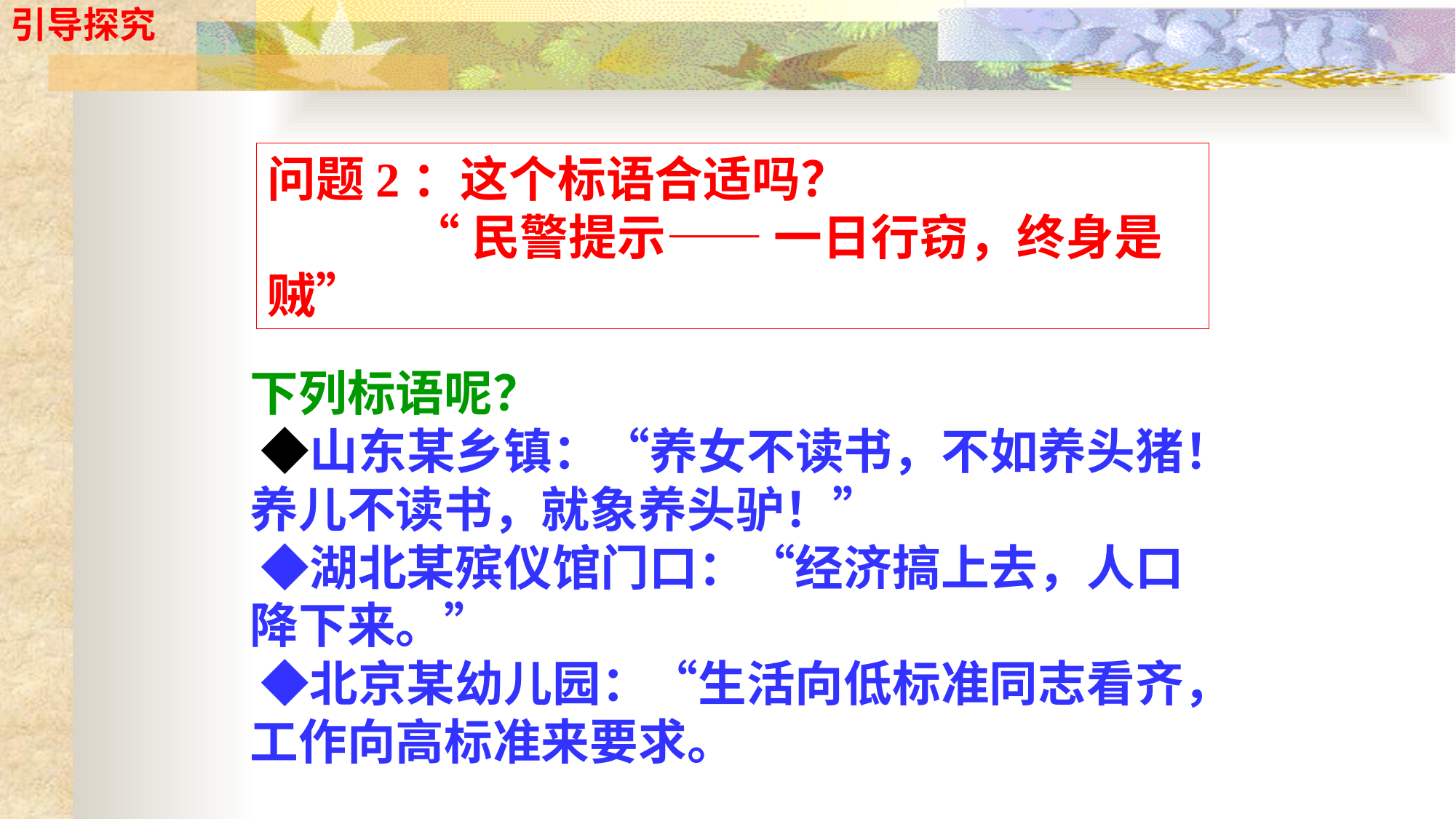

引导探究
问题2：这个标语合适吗？
             “民警提示—— 一日行窃，终身是贼”
下列标语呢？
 ◆山东某乡镇：“养女不读书，不如养头猪！养儿不读书，就象养头驴！”
 ◆湖北某殡仪馆门口：“经济搞上去，人口降下来。”
 ◆北京某幼儿园：“生活向低标准同志看齐，工作向高标准来要求。